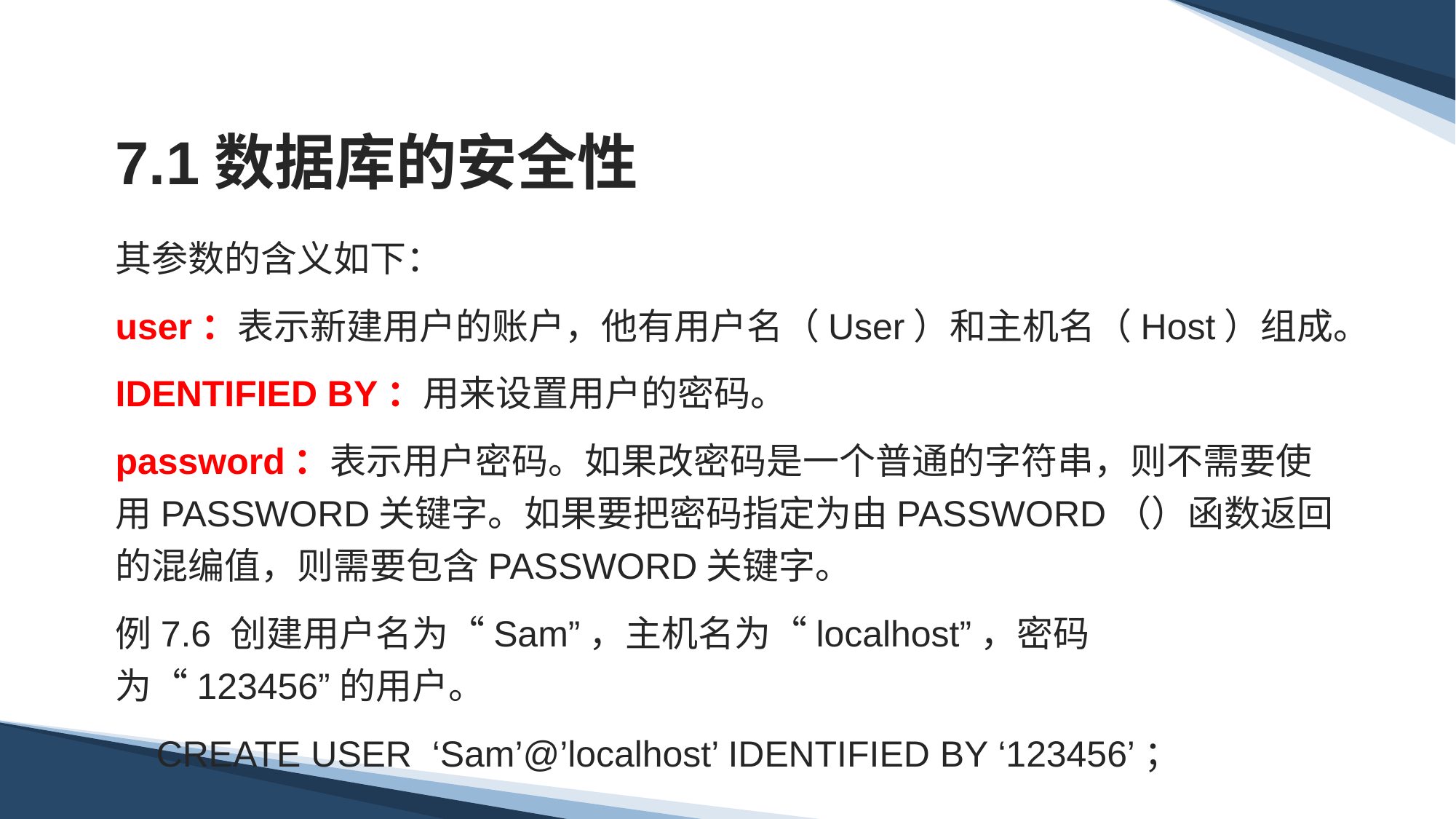

# 7.1数据库的安全性
其参数的含义如下：
user：表示新建用户的账户，他有用户名（User）和主机名（Host）组成。
IDENTIFIED BY：用来设置用户的密码。
password：表示用户密码。如果改密码是一个普通的字符串，则不需要使用PASSWORD关键字。如果要把密码指定为由PASSWORD（）函数返回的混编值，则需要包含PASSWORD关键字。
例7.6 创建用户名为“Sam”，主机名为“localhost”，密码为“123456”的用户。
    CREATE USER  ‘Sam’@’localhost’ IDENTIFIED BY ‘123456’；